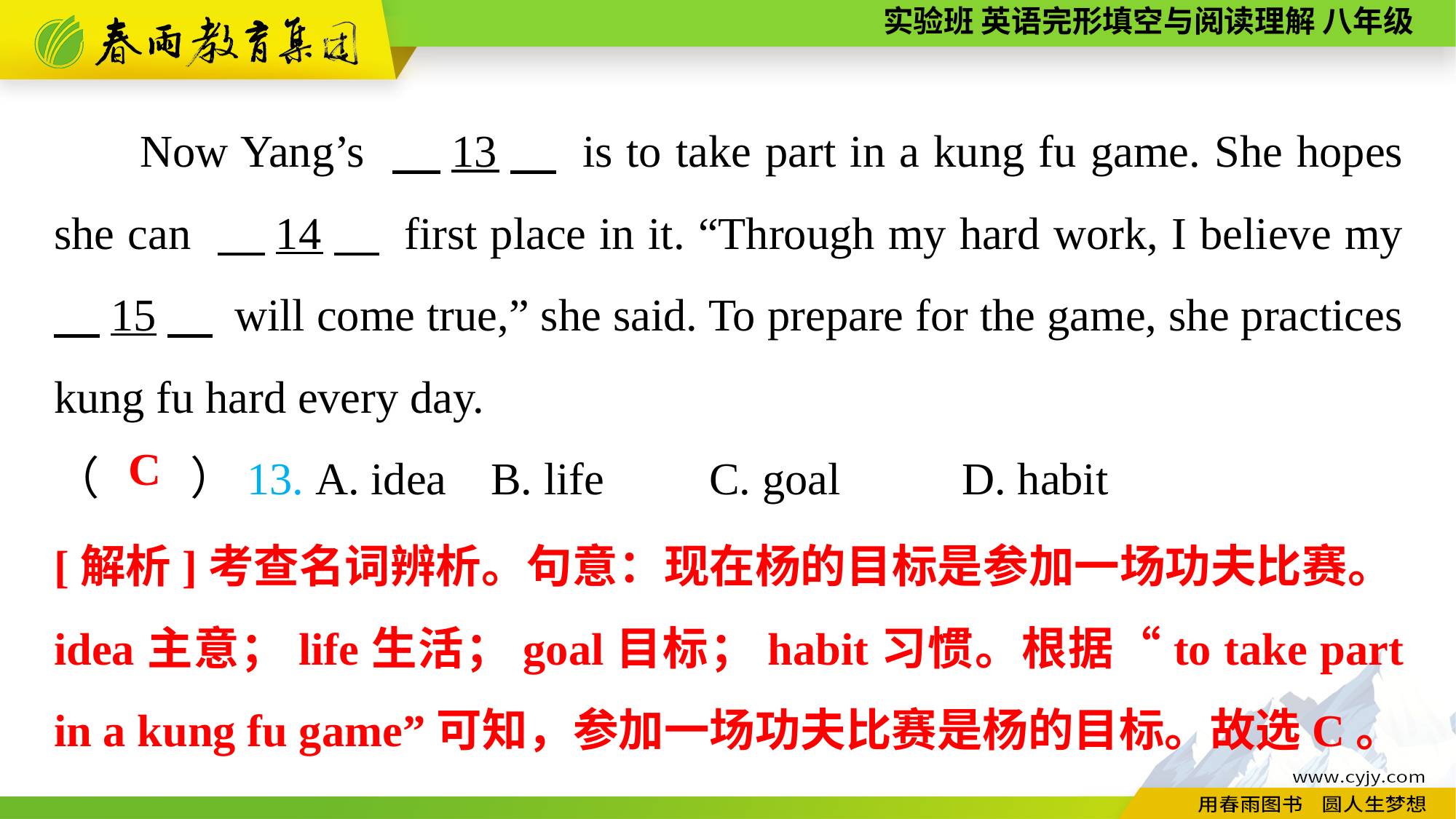

Now Yang’s 　13　 is to take part in a kung fu game. She hopes she can 　14　 first place in it. “Through my hard work, I believe my 　15　 will come true,” she said. To prepare for the game, she practices kung fu hard every day.
（　　）13. A. idea	B. life	C. goal	   D. habit
C
[解析]考查名词辨析。句意：现在杨的目标是参加一场功夫比赛。idea主意；life生活；goal目标；habit习惯。根据“to take part in a kung fu game”可知，参加一场功夫比赛是杨的目标。故选C。